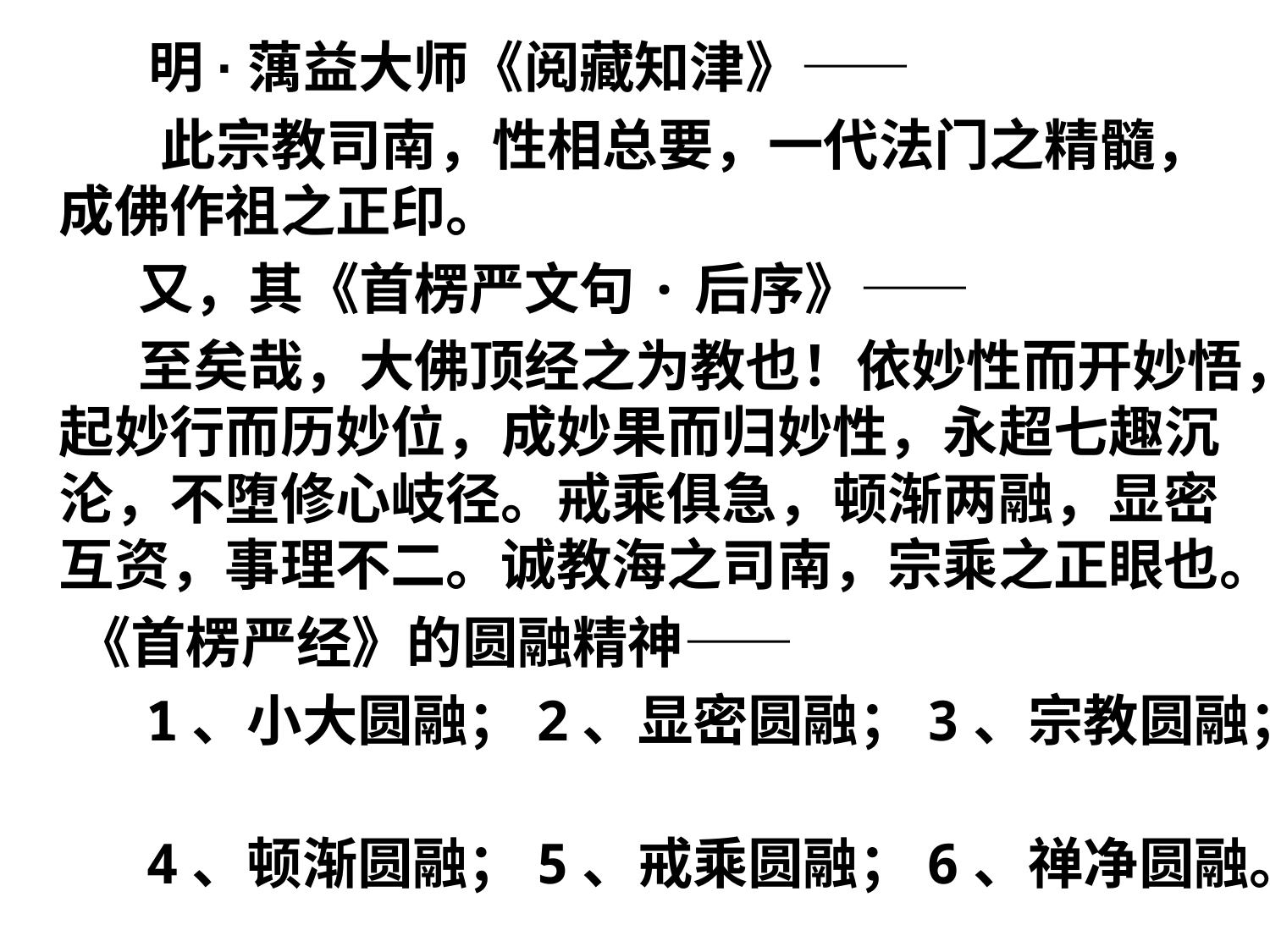

明·蕅益大师《阅藏知津》——
           此宗教司南，性相总要，一代法门之精髓，成佛作祖之正印。
         又，其《首楞严文句·后序》——
         至矣哉，大佛顶经之为教也！依妙性而开妙悟，起妙行而历妙位，成妙果而归妙性，永超七趣沉沦，不堕修心岐径。戒乘俱急，顿渐两融，显密互资，事理不二。诚教海之司南，宗乘之正眼也。
    《首楞严经》的圆融精神——
    1、小大圆融；2、显密圆融；3、宗教圆融；
    4、顿渐圆融；5、戒乘圆融；6、禅净圆融。